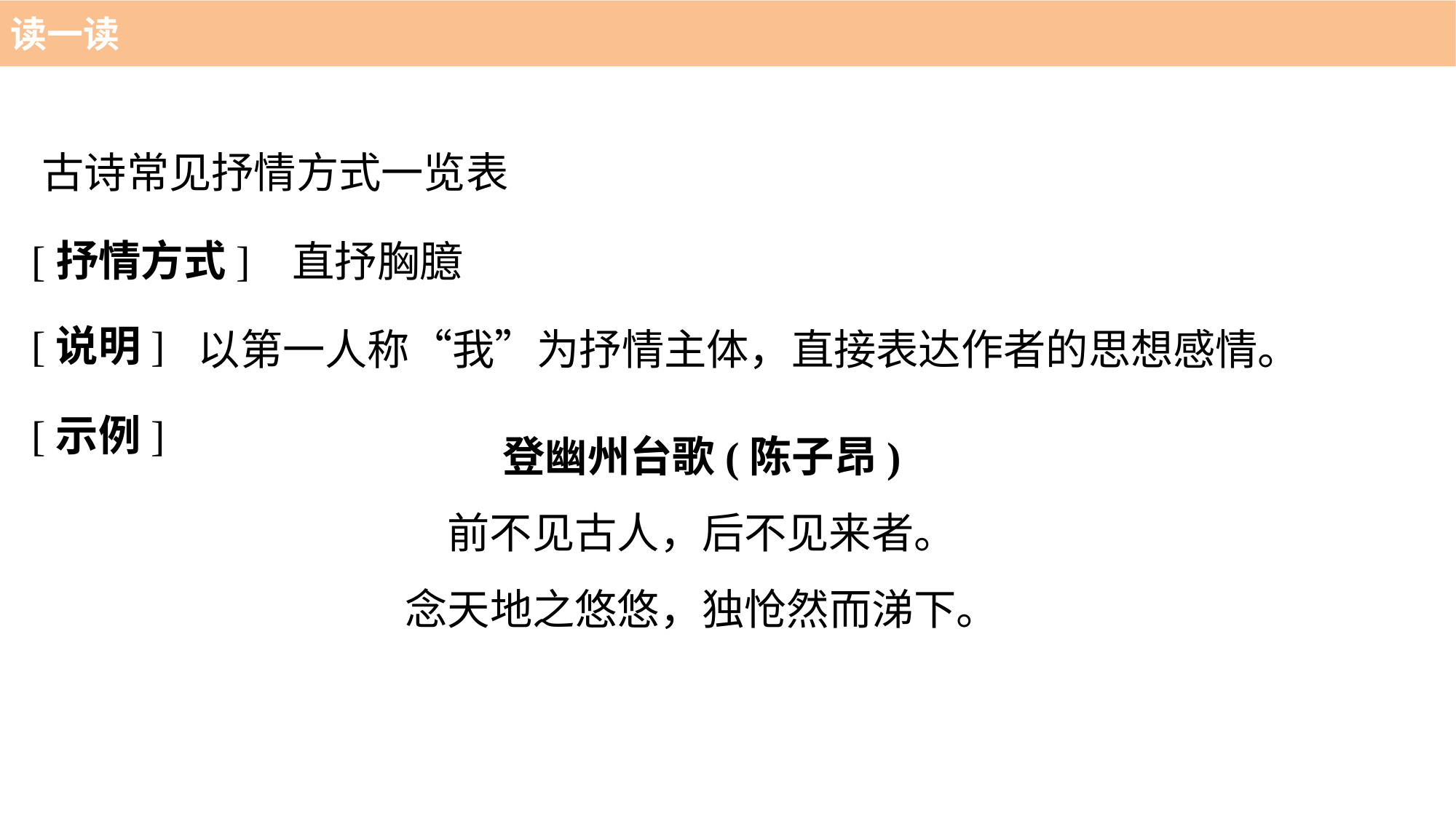

读一读
古诗常见抒情方式一览表
[抒情方式]
直抒胸臆
[说明]
以第一人称“我”为抒情主体，直接表达作者的思想感情。
[示例]
登幽州台歌(陈子昂)
前不见古人，后不见来者。
念天地之悠悠，独怆然而涕下。